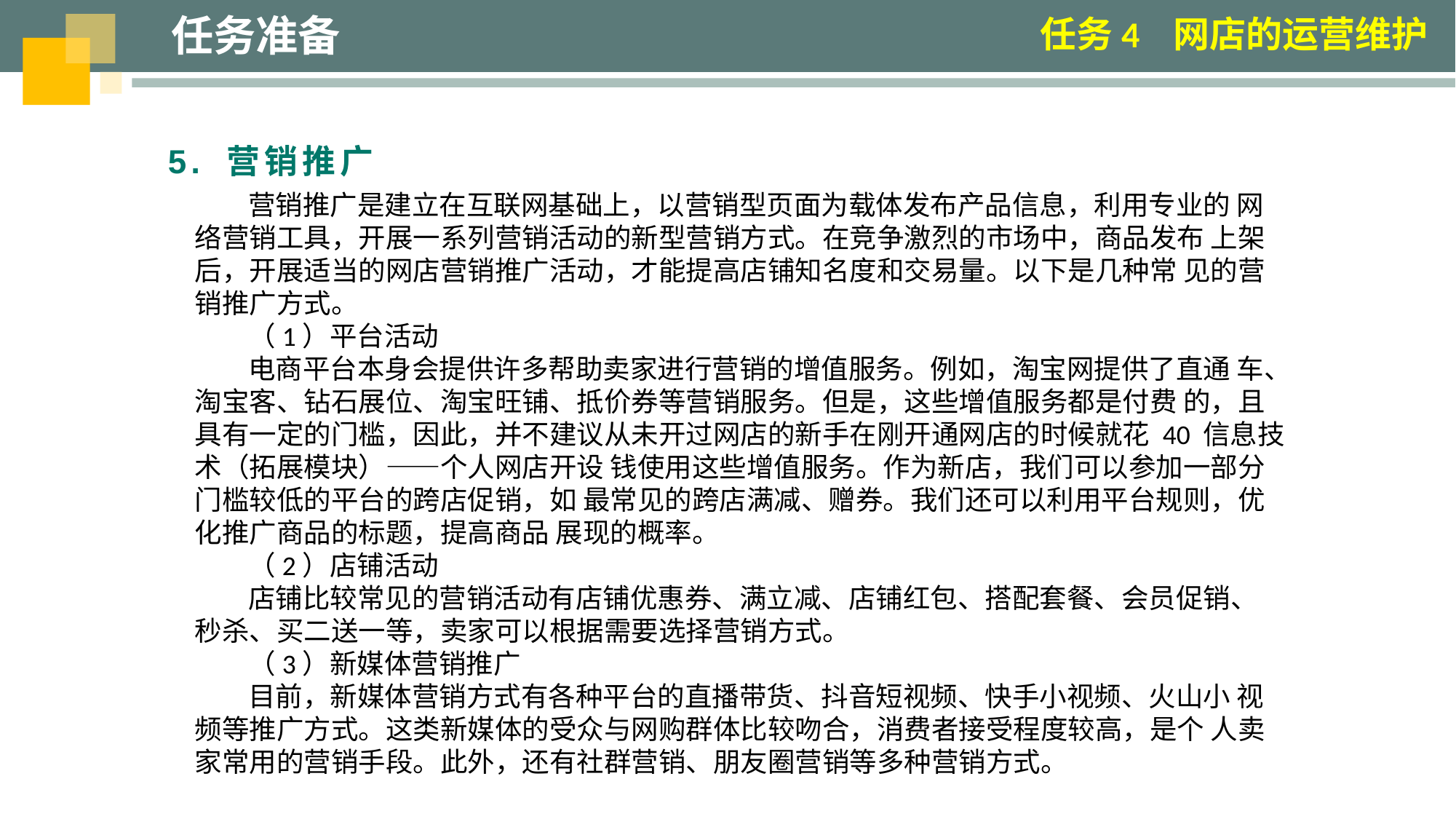

任务准备

任务4   网店的运营维护
5. 营销推广
营销推广是建立在互联网基础上，以营销型页面为载体发布产品信息，利用专业的 网络营销工具，开展一系列营销活动的新型营销方式。在竞争激烈的市场中，商品发布 上架后，开展适当的网店营销推广活动，才能提高店铺知名度和交易量。以下是几种常 见的营销推广方式。
（1）平台活动
电商平台本身会提供许多帮助卖家进行营销的增值服务。例如，淘宝网提供了直通 车、淘宝客、钻石展位、淘宝旺铺、抵价券等营销服务。但是，这些增值服务都是付费 的，且具有一定的门槛，因此，并不建议从未开过网店的新手在刚开通网店的时候就花 40 信息技术（拓展模块）——个人网店开设 钱使用这些增值服务。作为新店，我们可以参加一部分门槛较低的平台的跨店促销，如 最常见的跨店满减、赠券。我们还可以利用平台规则，优化推广商品的标题，提高商品 展现的概率。
（2）店铺活动
店铺比较常见的营销活动有店铺优惠券、满立减、店铺红包、搭配套餐、会员促销、 秒杀、买二送一等，卖家可以根据需要选择营销方式。
（3）新媒体营销推广
目前，新媒体营销方式有各种平台的直播带货、抖音短视频、快手小视频、火山小 视频等推广方式。这类新媒体的受众与网购群体比较吻合，消费者接受程度较高，是个 人卖家常用的营销手段。此外，还有社群营销、朋友圈营销等多种营销方式。